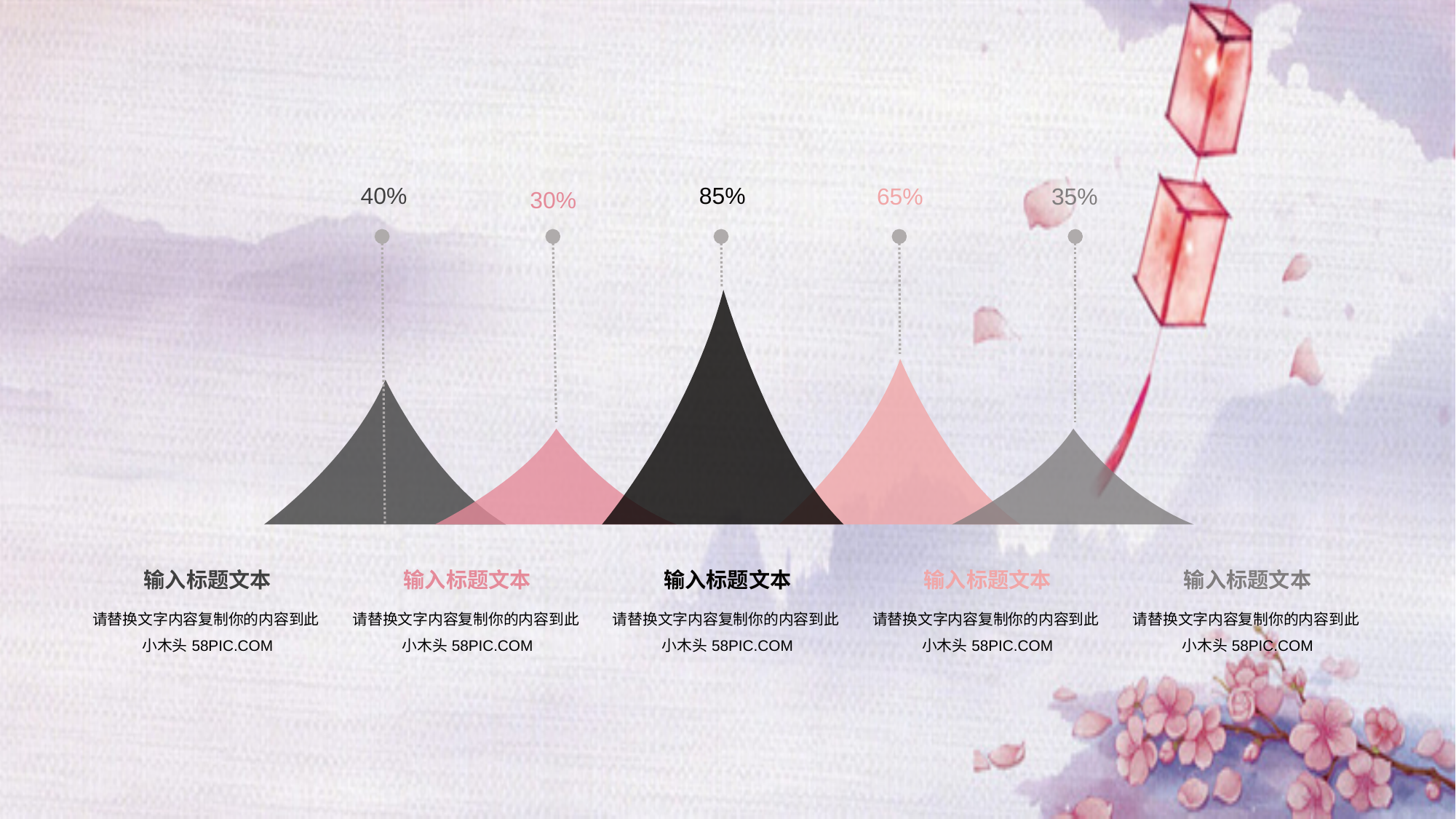

85%
40%
65%
35%
30%

输入标题文本
请替换文字内容复制你的内容到此
小木头58PIC.COM
输入标题文本
请替换文字内容复制你的内容到此
小木头58PIC.COM
输入标题文本
请替换文字内容复制你的内容到此
小木头58PIC.COM
输入标题文本
请替换文字内容复制你的内容到此
小木头58PIC.COM
输入标题文本
请替换文字内容复制你的内容到此
小木头58PIC.COM